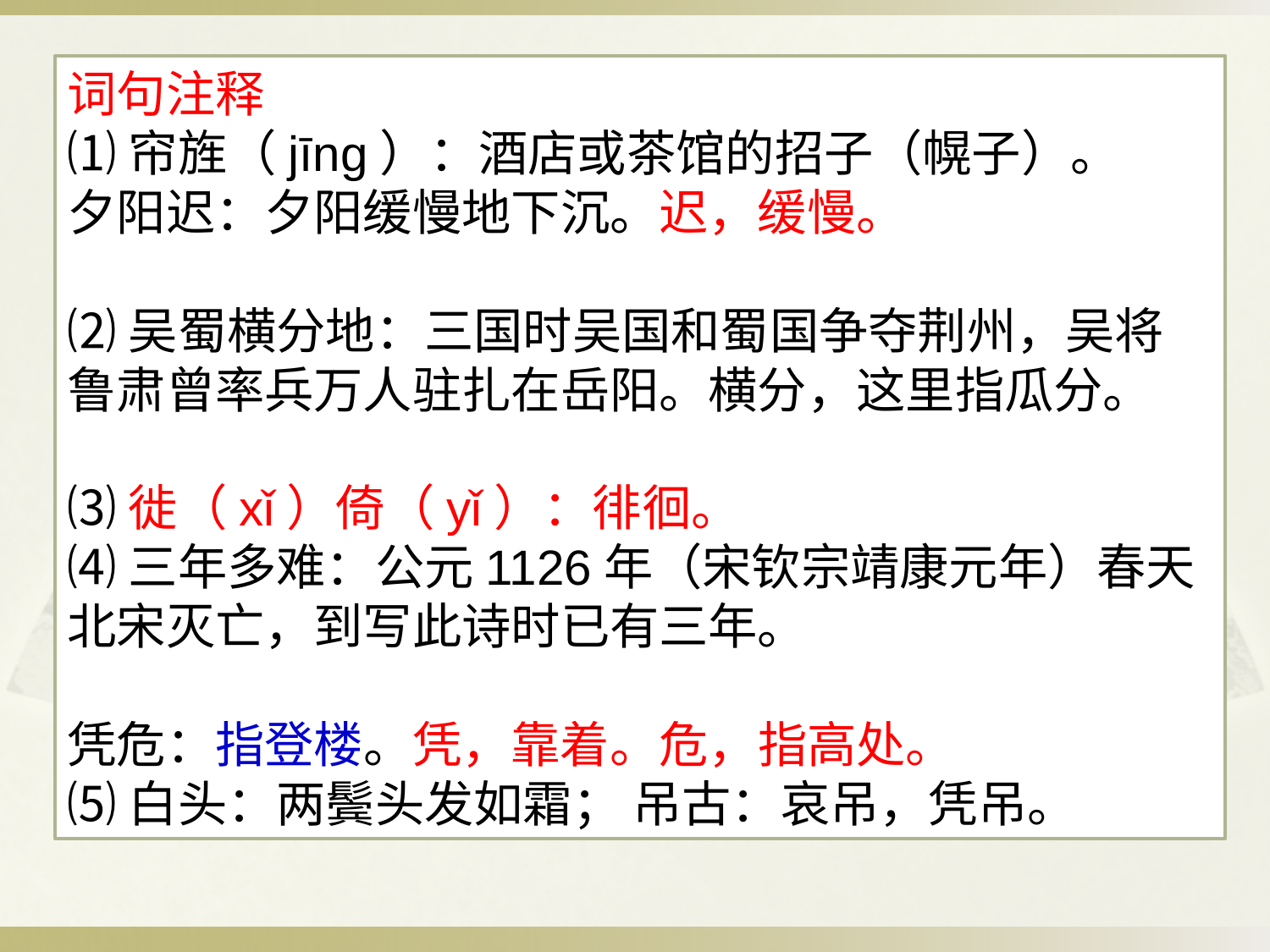

词句注释
⑴帘旌（jīng）：酒店或茶馆的招子（幌子）。
夕阳迟：夕阳缓慢地下沉。迟，缓慢。

⑵吴蜀横分地：三国时吴国和蜀国争夺荆州，吴将鲁肃曾率兵万人驻扎在岳阳。横分，这里指瓜分。

⑶徙（xǐ）倚（yǐ）：徘徊。
⑷三年多难：公元1126年（宋钦宗靖康元年）春天北宋灭亡，到写此诗时已有三年。

凭危：指登楼。凭，靠着。危，指高处。
⑸白头：两鬓头发如霜； 吊古：哀吊，凭吊。